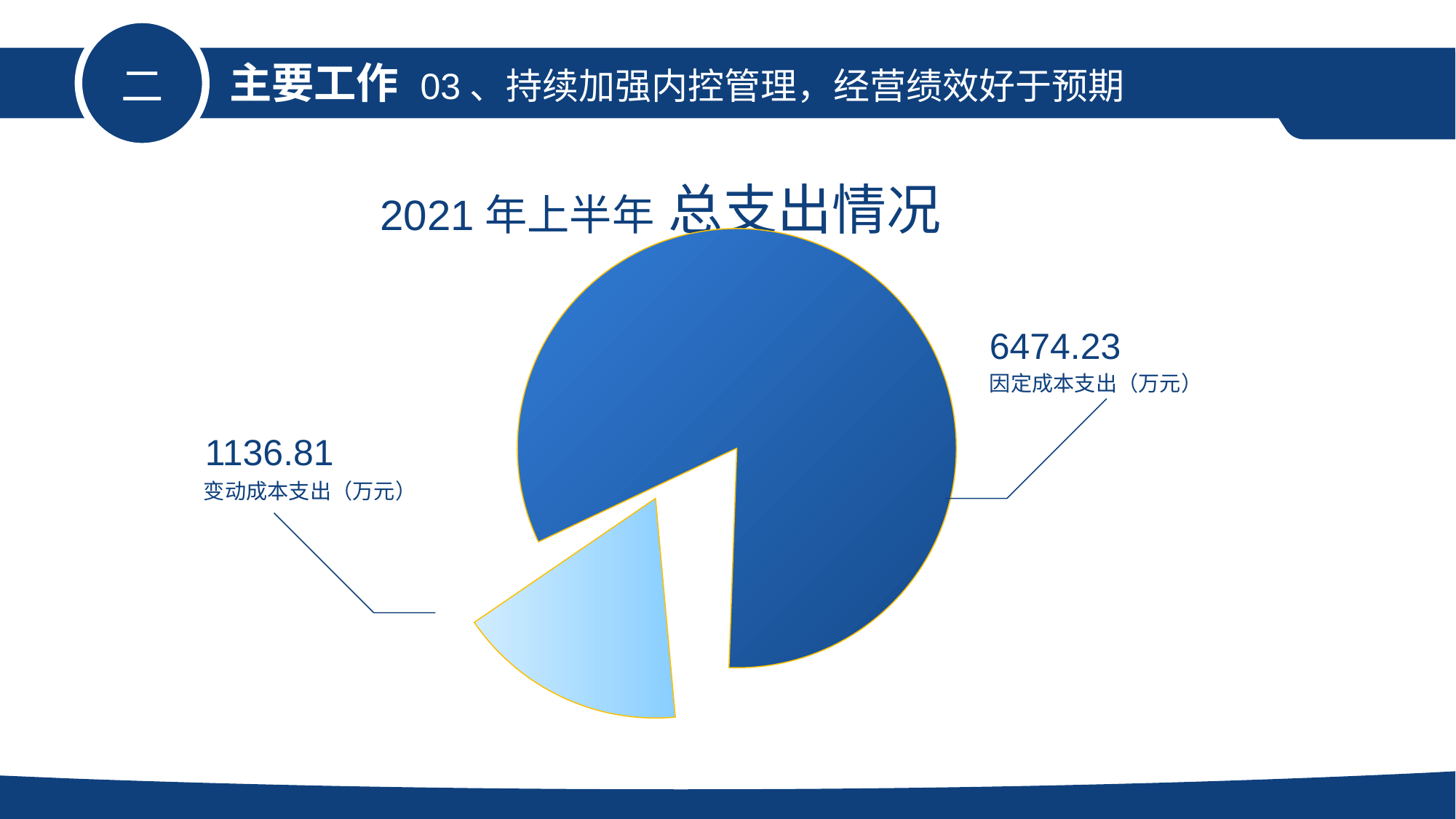

主要工作
03、持续加强内控管理，经营绩效好于预期
二
总支出情况
2021年上半年

6474.23
因定成本支出（万元）

1136.81
变动成本支出（万元）